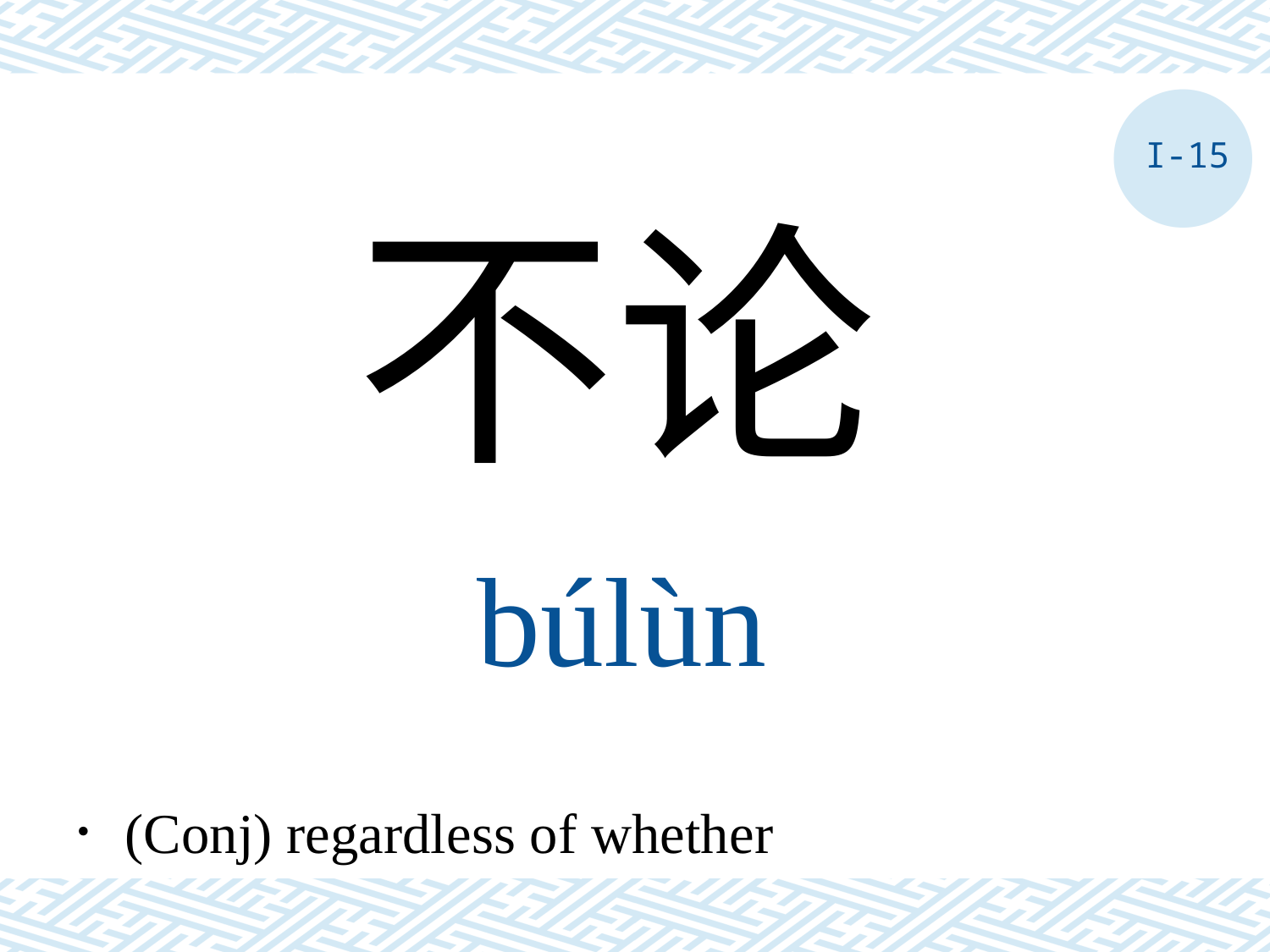

I-15

不论
búlùn
．(Conj) regardless of whether